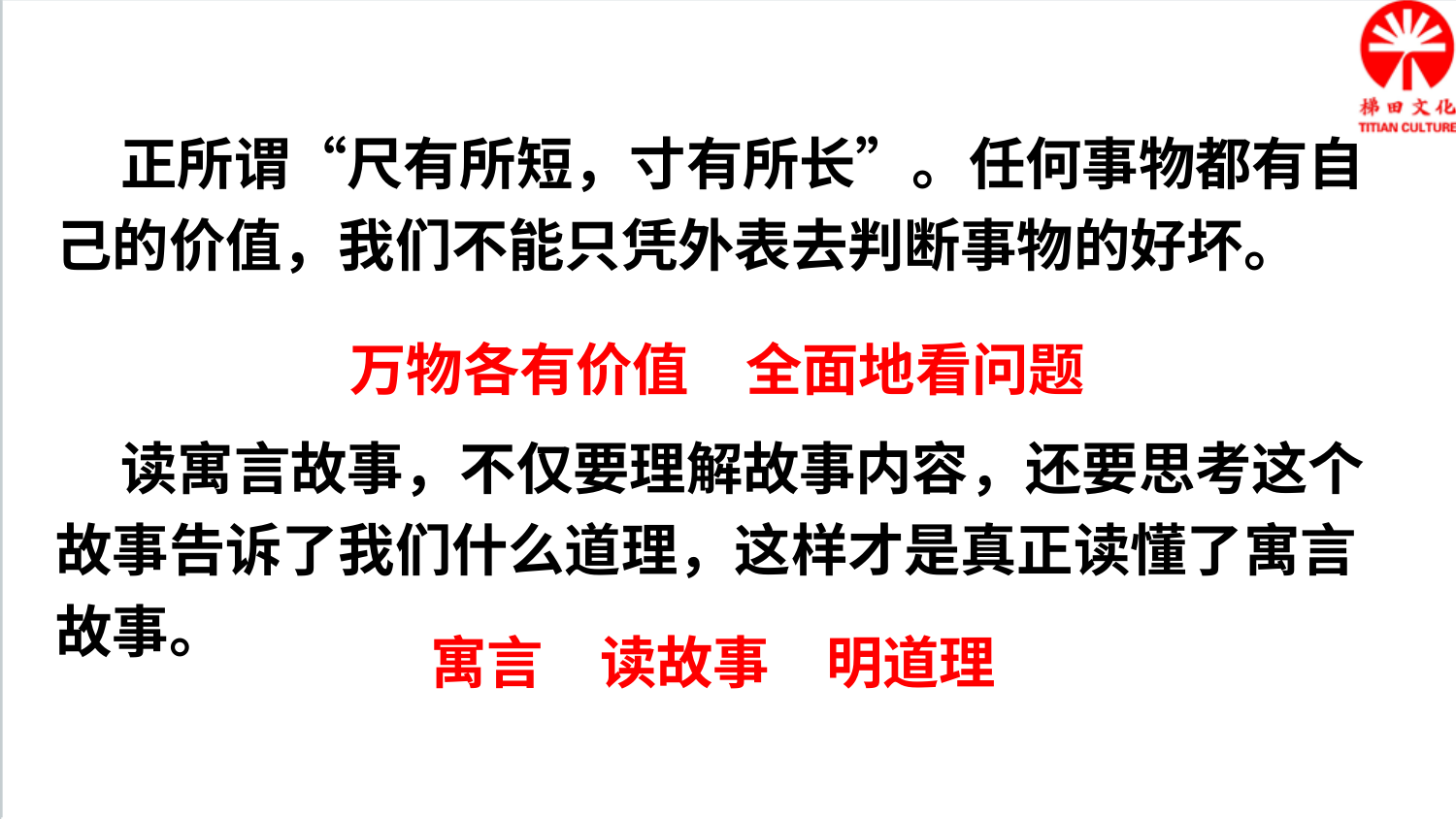

正所谓“尺有所短，寸有所长”。任何事物都有自己的价值，我们不能只凭外表去判断事物的好坏。
万物各有价值　全面地看问题
    读寓言故事，不仅要理解故事内容，还要思考这个故事告诉了我们什么道理，这样才是真正读懂了寓言故事。
寓言　读故事　明道理